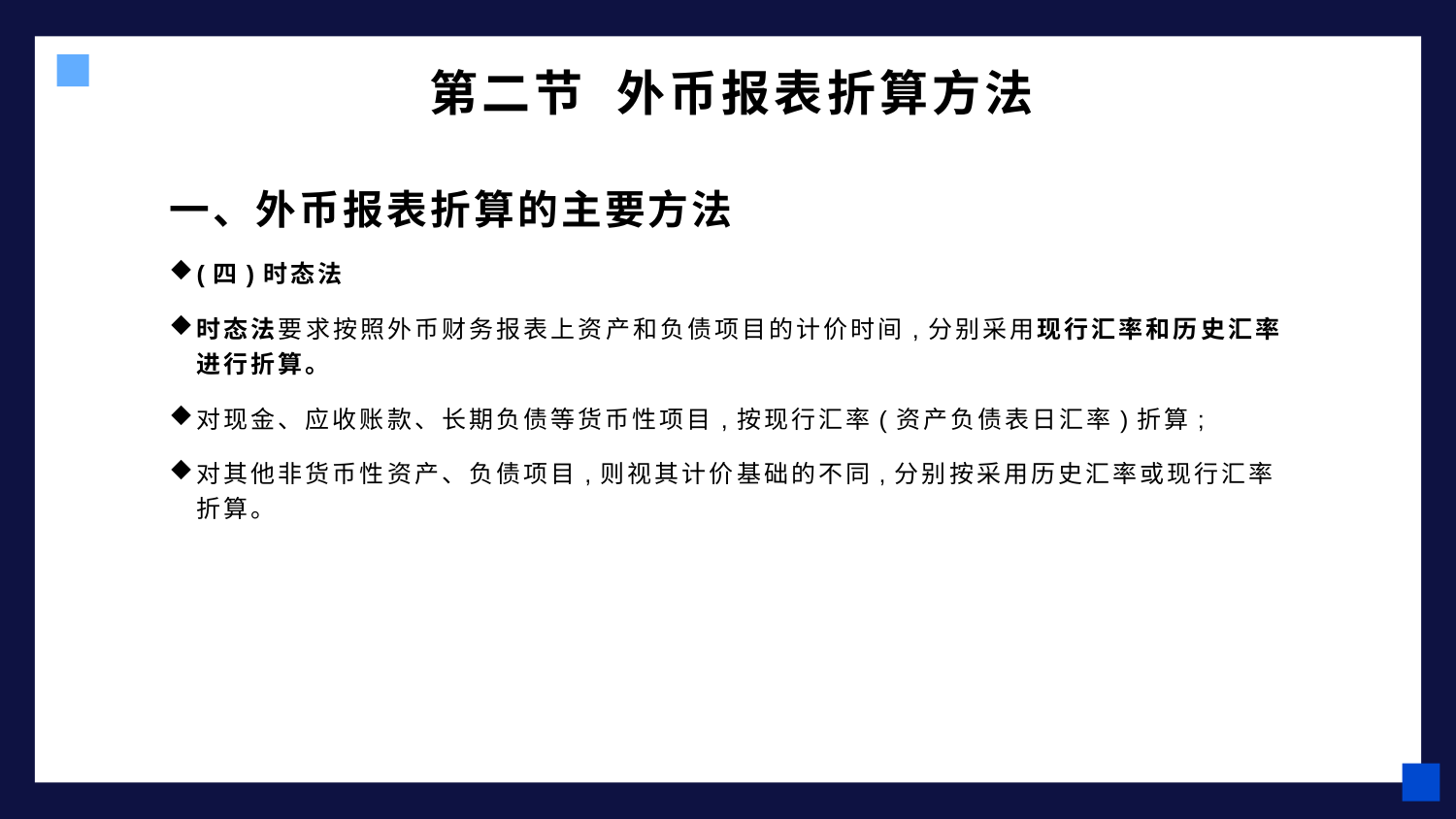

# 第二节  外币报表折算方法
一、外币报表折算的主要方法
(四)时态法
时态法要求按照外币财务报表上资产和负债项目的计价时间,分别采用现行汇率和历史汇率进行折算。
对现金、应收账款、长期负债等货币性项目,按现行汇率(资产负债表日汇率)折算;
对其他非货币性资产、负债项目,则视其计价基础的不同,分别按采用历史汇率或现行汇率折算。